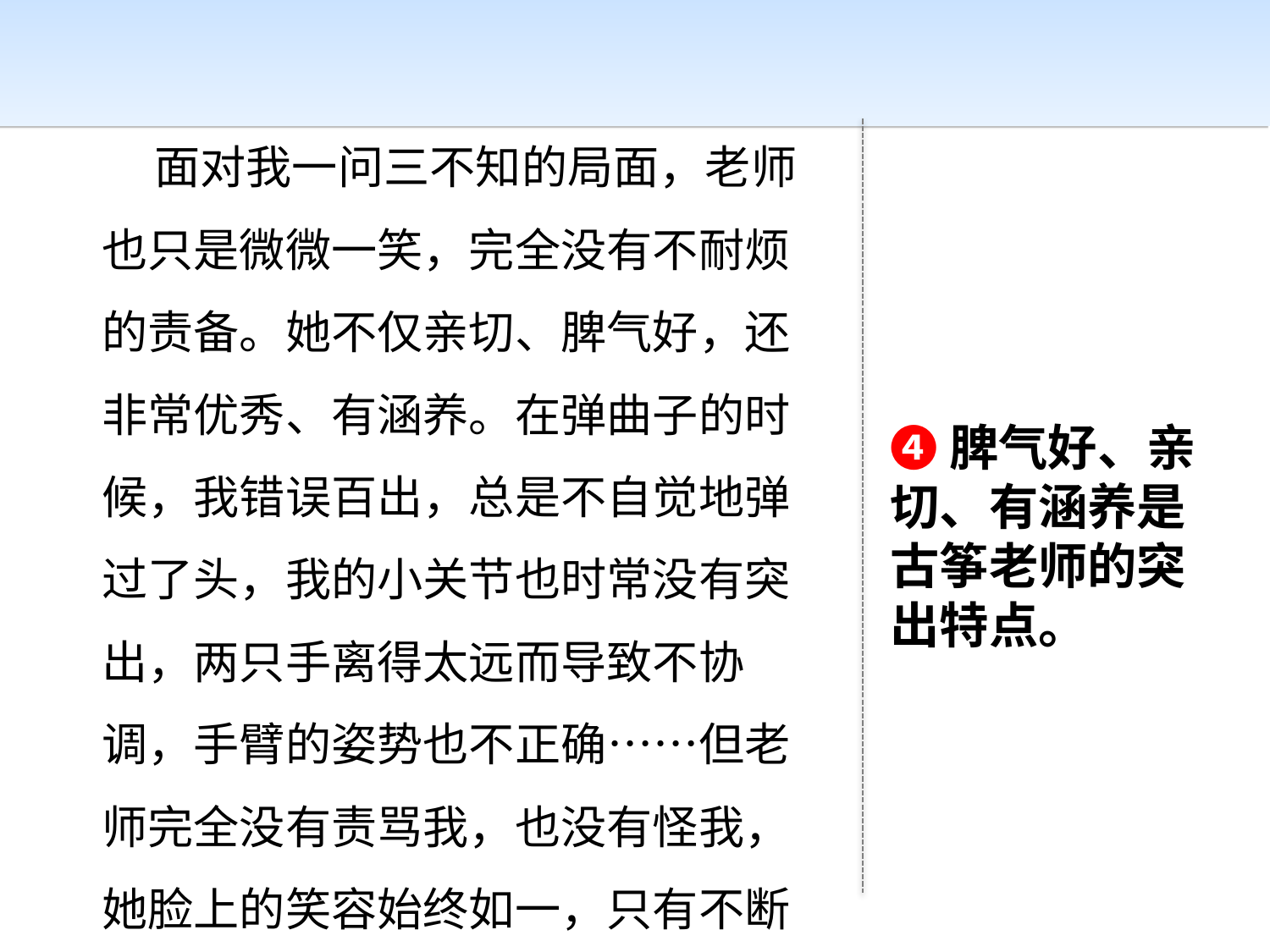

面对我一问三不知的局面，老师也只是微微一笑，完全没有不耐烦的责备。她不仅亲切、脾气好，还非常优秀、有涵养。在弹曲子的时候，我错误百出，总是不自觉地弹过了头，我的小关节也时常没有突出，两只手离得太远而导致不协调，手臂的姿势也不正确……但老师完全没有责骂我，也没有怪我，她脸上的笑容始终如一，只有不断的鼓励和谅解。从那时开始，我便决心要好好练习古筝，回报老师。 ④
❹脾气好、亲切、有涵养是古筝老师的突出特点。